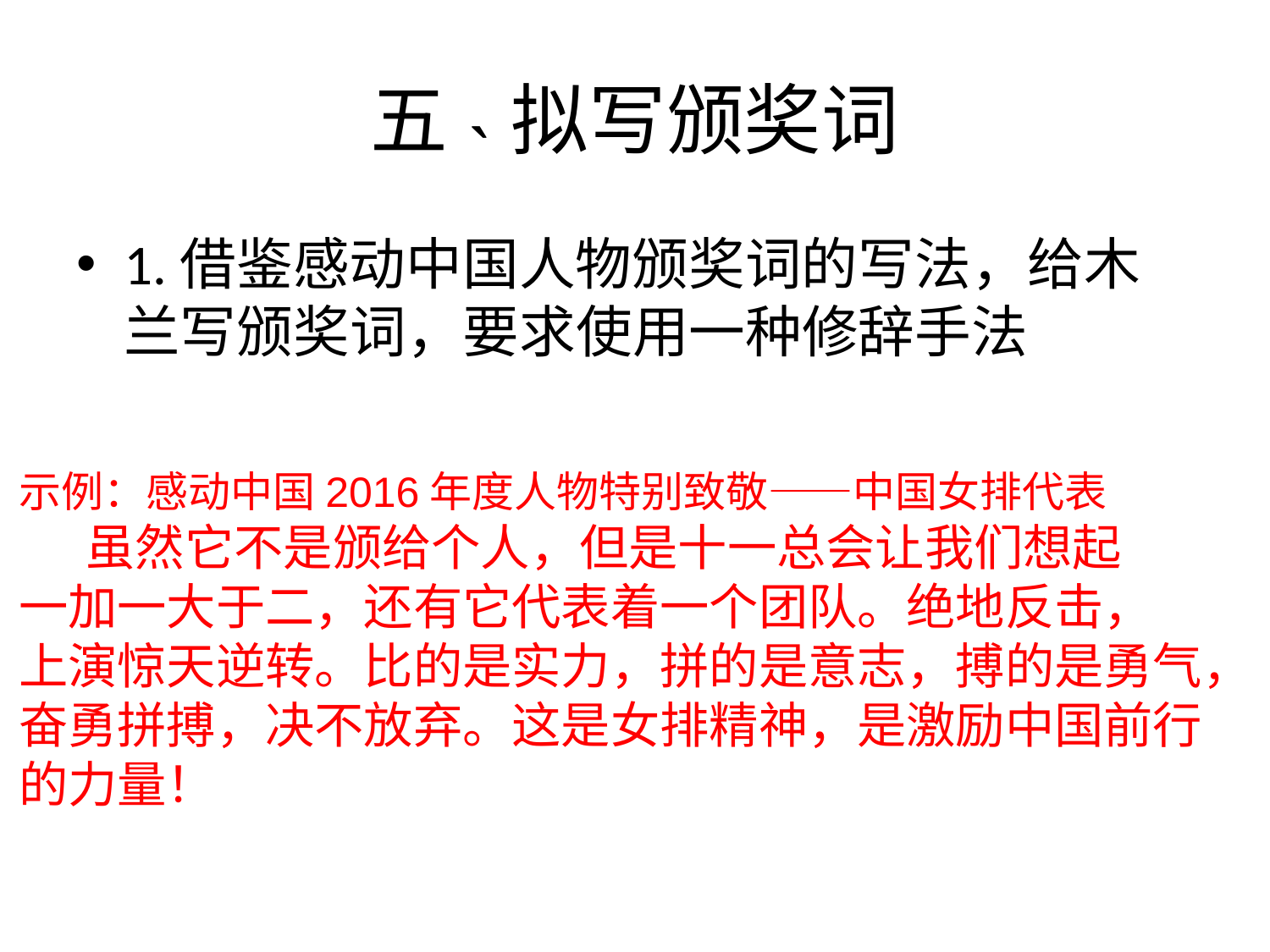

# 五˴拟写颁奖词
1.借鉴感动中国人物颁奖词的写法，给木兰写颁奖词，要求使用一种修辞手法

示例：感动中国2016年度人物特别致敬――中国女排代表
      虽然它不是颁给个人，但是十一总会让我们想起
一加一大于二，还有它代表着一个团队。绝地反击，
上演惊天逆转。比的是实力，拼的是意志，搏的是勇气，
奋勇拼搏，决不放弃。这是女排精神，是激励中国前行
的力量！